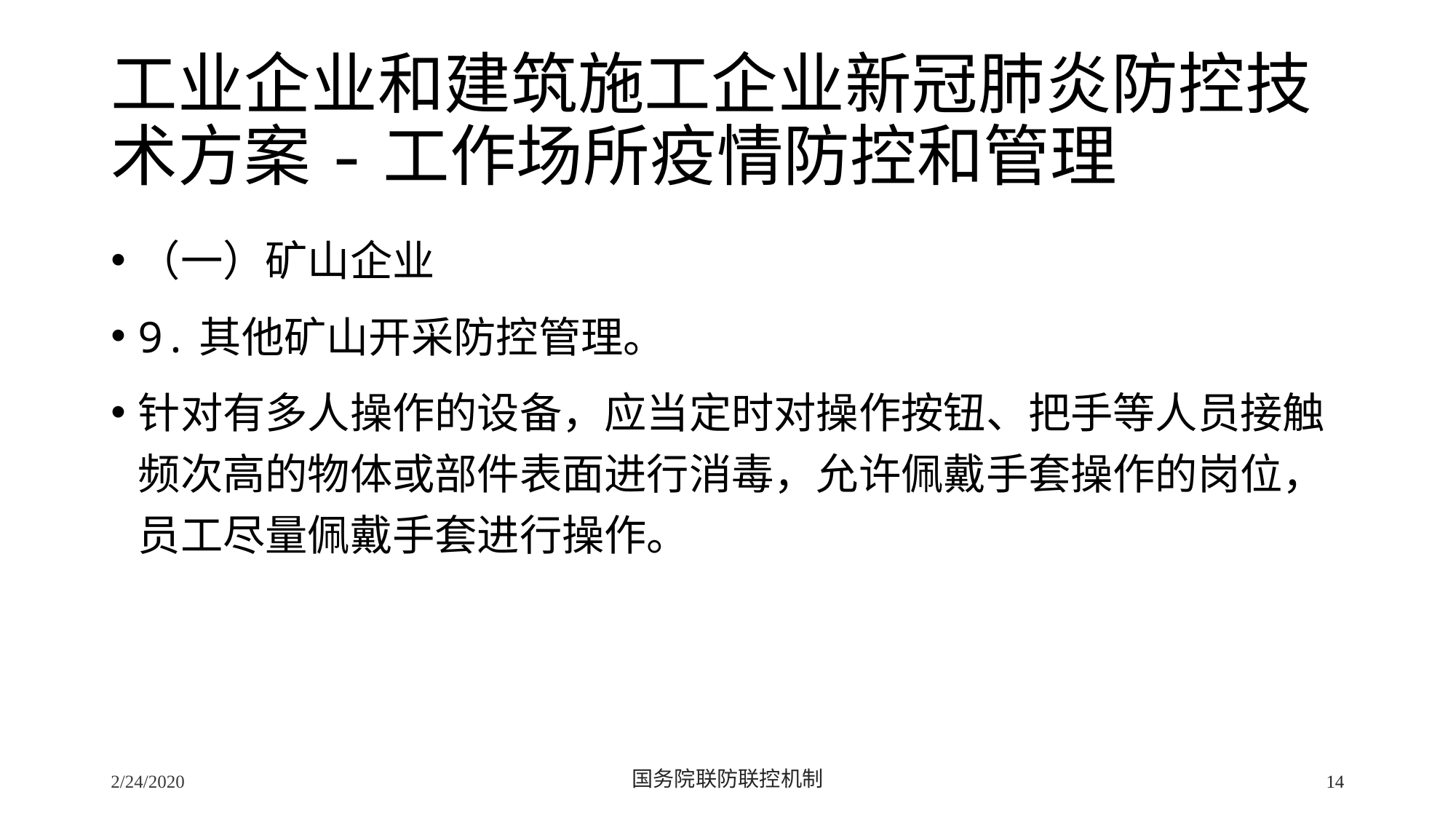

# 工业企业和建筑施工企业新冠肺炎防控技术方案-工作场所疫情防控和管理
（一）矿山企业
9.其他矿山开采防控管理。
针对有多人操作的设备，应当定时对操作按钮、把手等人员接触频次高的物体或部件表面进行消毒，允许佩戴手套操作的岗位，员工尽量佩戴手套进行操作。
2/24/2020
国务院联防联控机制
14